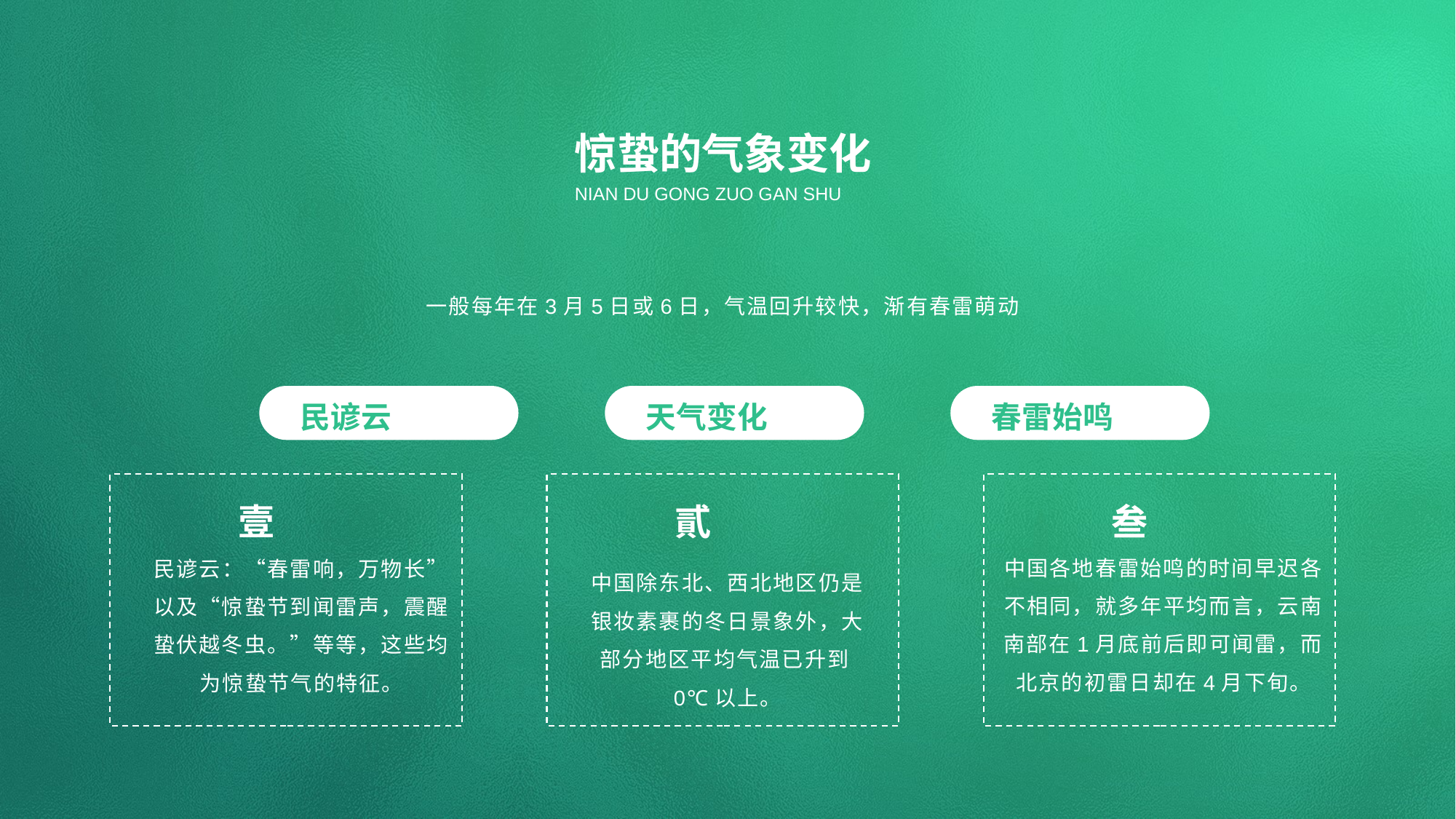

惊蛰的气象变化
NIAN DU GONG ZUO GAN SHU
一般每年在3月5日或6日，气温回升较快，渐有春雷萌动

民谚云

天气变化

春雷始鸣

叁
中国各地春雷始鸣的时间早迟各不相同，就多年平均而言，云南南部在1月底前后即可闻雷，而北京的初雷日却在4月下旬。

貳
中国除东北、西北地区仍是银妆素裹的冬日景象外，大部分地区平均气温已升到0℃以上。

壹
民谚云：“春雷响，万物长”以及“惊蛰节到闻雷声，震醒蛰伏越冬虫。”等等，这些均为惊蛰节气的特征。